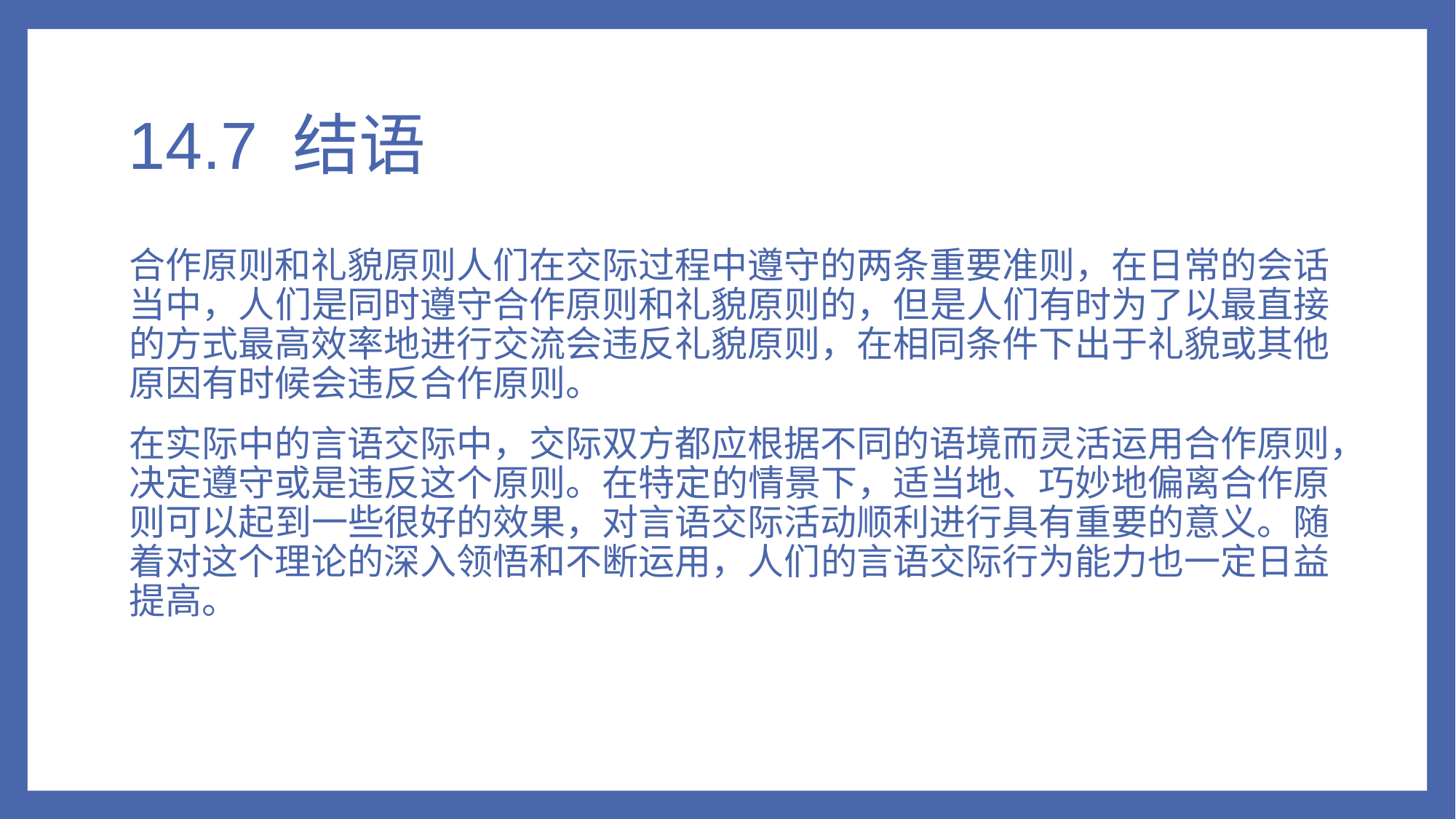

# 14.7 结语
合作原则和礼貌原则人们在交际过程中遵守的两条重要准则，在日常的会话当中，人们是同时遵守合作原则和礼貌原则的，但是人们有时为了以最直接的方式最高效率地进行交流会违反礼貌原则，在相同条件下出于礼貌或其他原因有时候会违反合作原则。
在实际中的言语交际中，交际双方都应根据不同的语境而灵活运用合作原则，决定遵守或是违反这个原则。在特定的情景下，适当地、巧妙地偏离合作原则可以起到一些很好的效果，对言语交际活动顺利进行具有重要的意义。随着对这个理论的深入领悟和不断运用，人们的言语交际行为能力也一定日益提高。